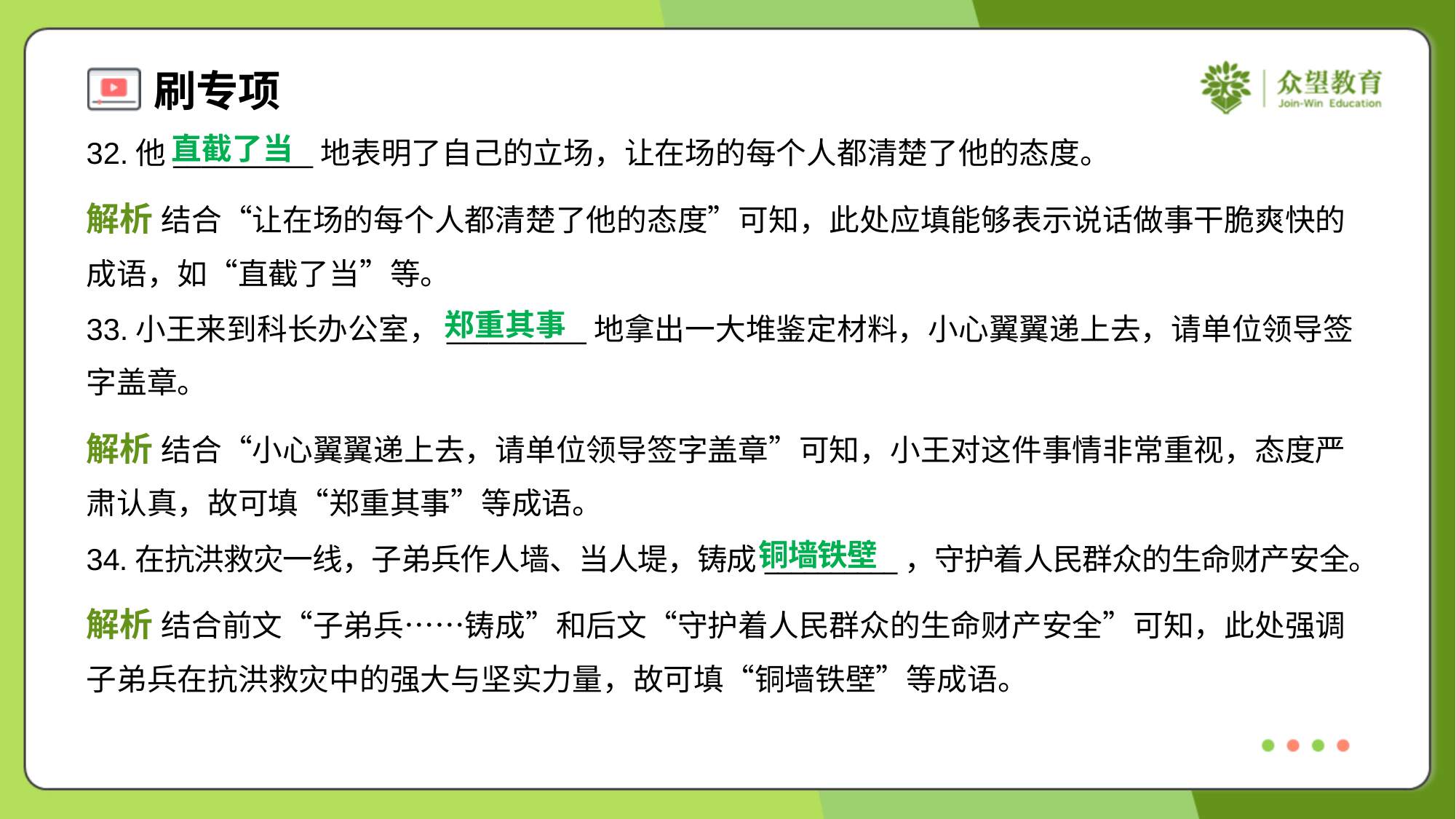

直截了当
32.他__________地表明了自己的立场，让在场的每个人都清楚了他的态度。
解析 结合“让在场的每个人都清楚了他的态度”可知，此处应填能够表示说话做事干脆爽快的
成语，如“直截了当”等。
郑重其事
33.小王来到科长办公室，__________地拿出一大堆鉴定材料，小心翼翼递上去，请单位领导签
字盖章。
解析 结合“小心翼翼递上去，请单位领导签字盖章”可知，小王对这件事情非常重视，态度严
肃认真，故可填“郑重其事”等成语。
铜墙铁壁
34.在抗洪救灾一线，子弟兵作人墙、当人堤，铸成__________，守护着人民群众的生命财产安全。
解析 结合前文“子弟兵……铸成”和后文“守护着人民群众的生命财产安全”可知，此处强调
子弟兵在抗洪救灾中的强大与坚实力量，故可填“铜墙铁壁”等成语。